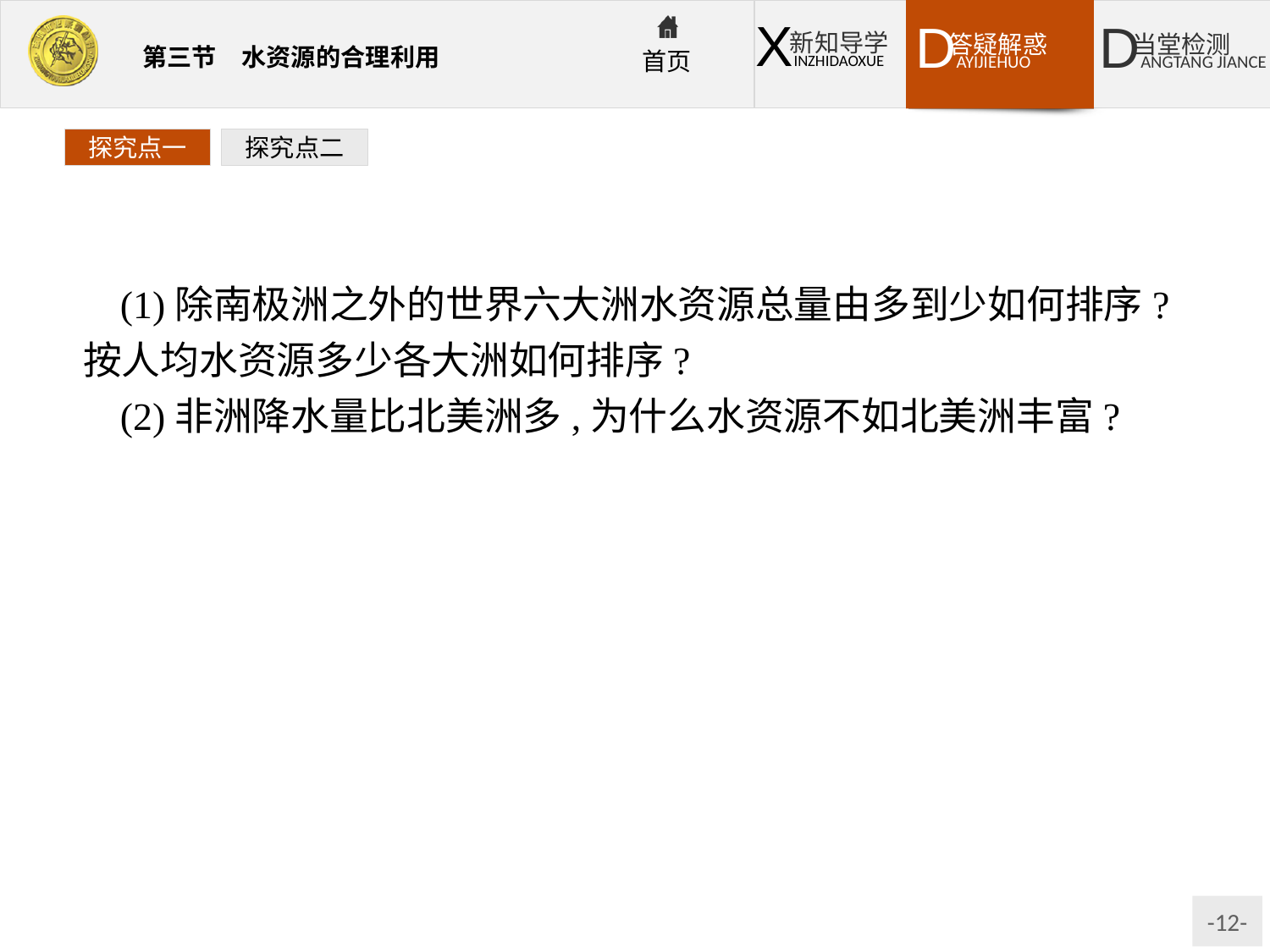

探究点一
探究点二
(1)除南极洲之外的世界六大洲水资源总量由多到少如何排序?按人均水资源多少各大洲如何排序?
(2)非洲降水量比北美洲多,为什么水资源不如北美洲丰富?
提示:(1)径流量是衡量水资源总量的指标,各大洲水资源由多到少的排序是亚洲、南美洲、北美洲、非洲、欧洲、大洋洲。按人均水资源,各大洲由多到少排列:大洋洲、南美洲、北美洲、非洲、亚洲、欧洲。
(2)非洲蒸发量大于北美洲。